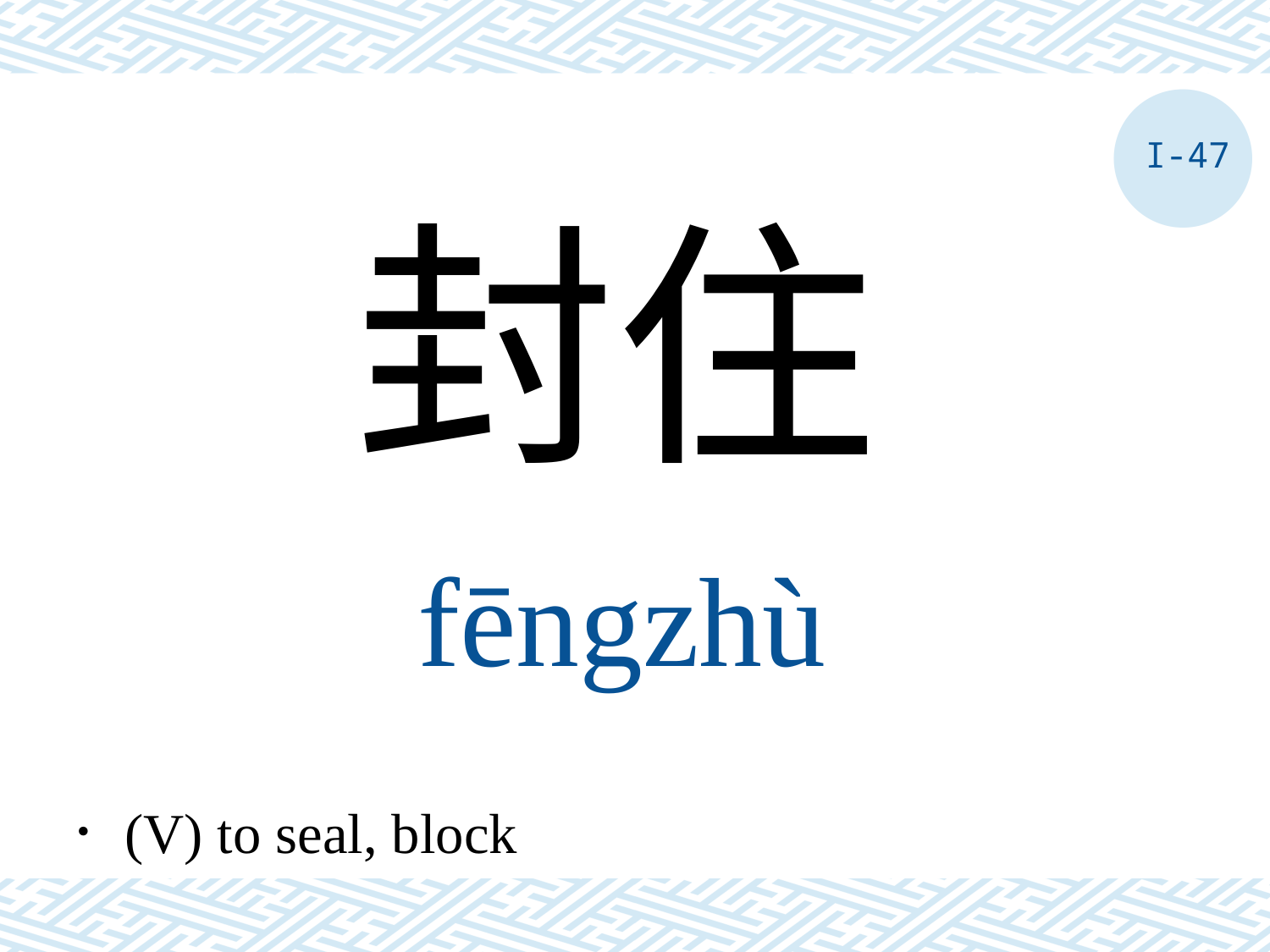

I-47

封住
fēngzhù
．(V) to seal, block